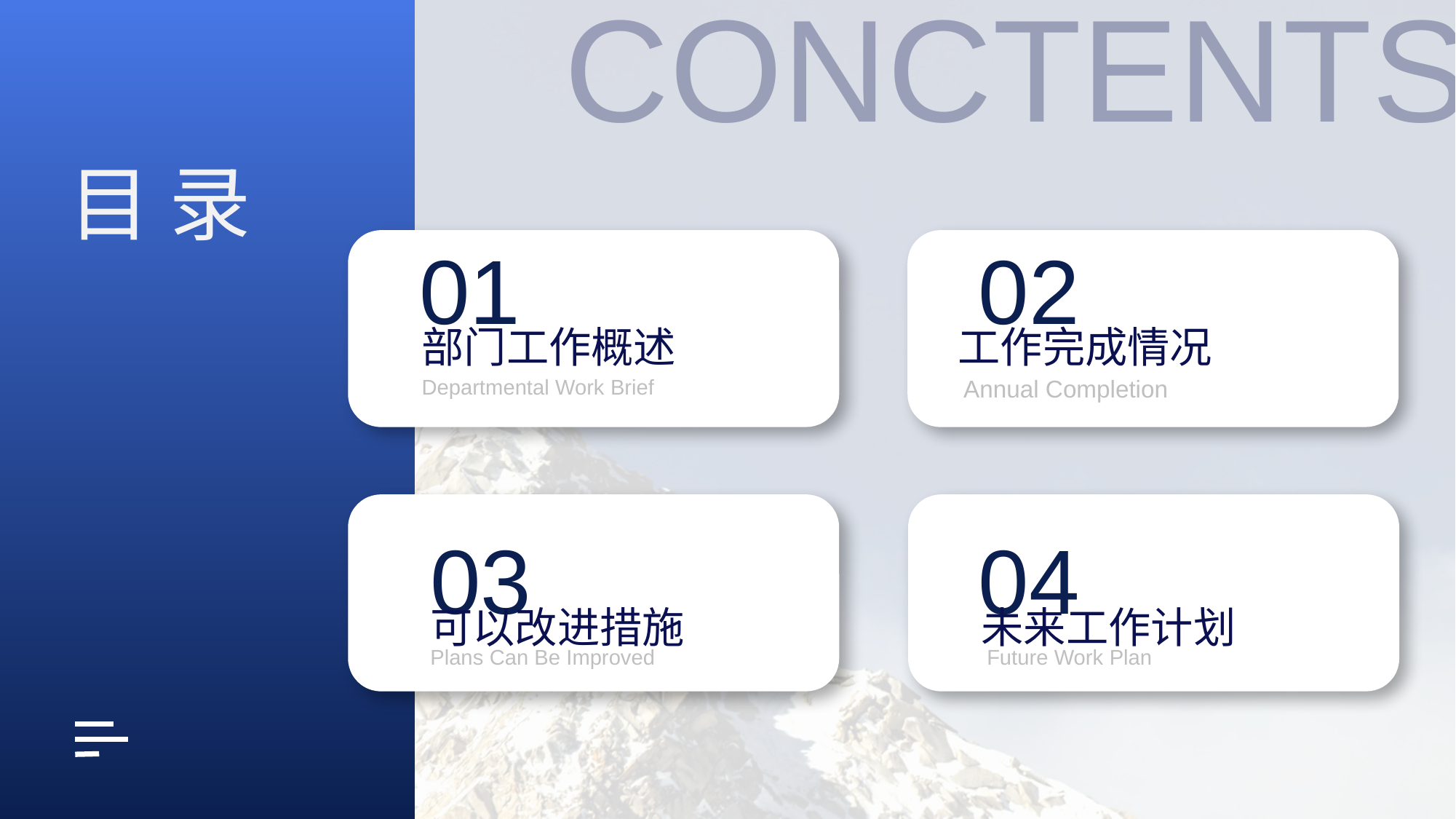

CONCTENTS
目 录
01
02

部门工作概述
工作完成情况
Departmental Work Brief
Annual Completion

03
04
可以改进措施
未来工作计划
Plans Can Be Improved
Future Work Plan